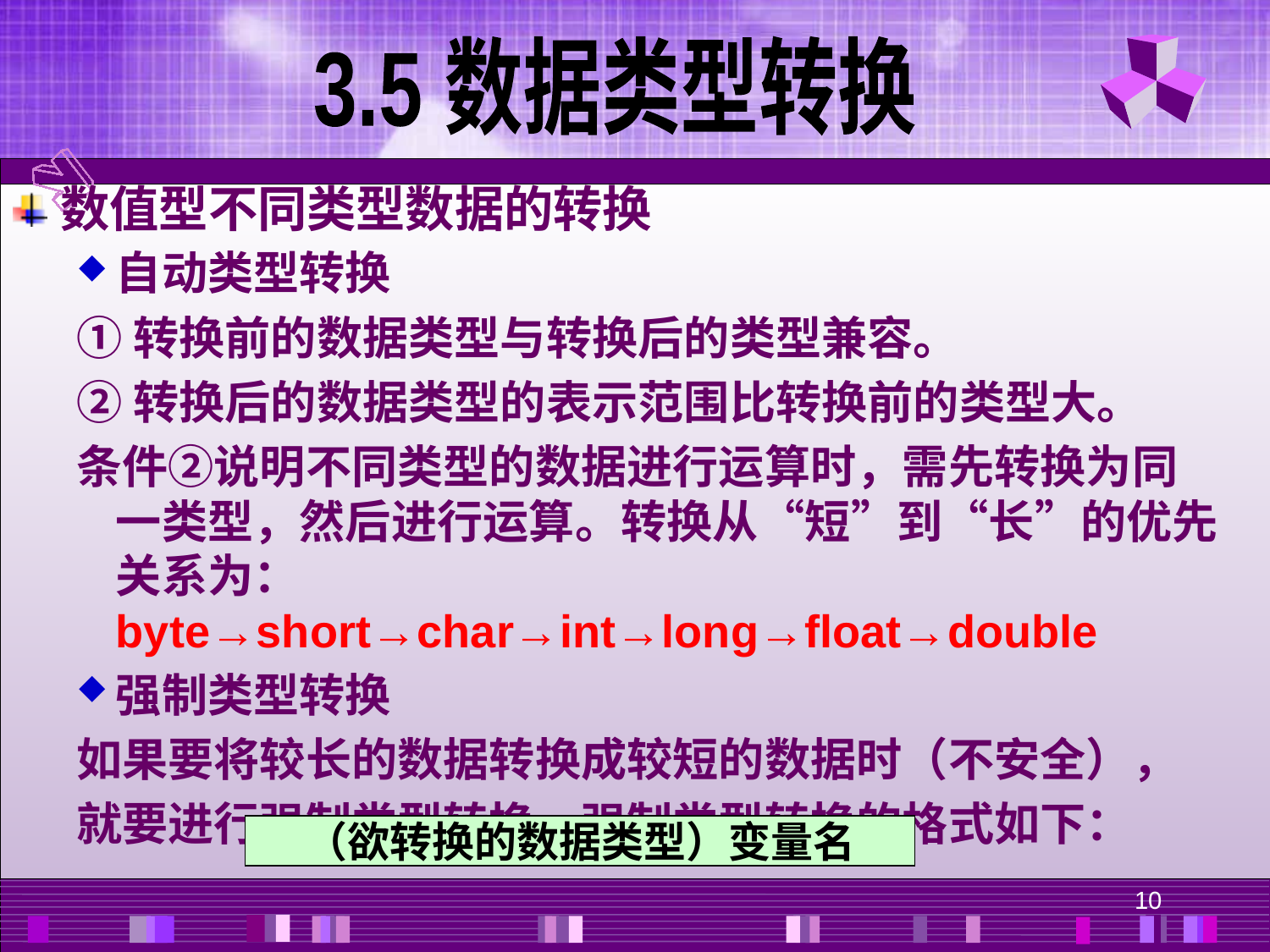

3.5 数据类型转换
数值型不同类型数据的转换
自动类型转换
①转换前的数据类型与转换后的类型兼容。
②转换后的数据类型的表示范围比转换前的类型大。
条件②说明不同类型的数据进行运算时，需先转换为同一类型，然后进行运算。转换从“短”到“长”的优先关系为：byte→short→char→int→long→float→double
强制类型转换
如果要将较长的数据转换成较短的数据时（不安全），
就要进行强制类型转换。强制类型转换的格式如下：

（欲转换的数据类型）变量名
10